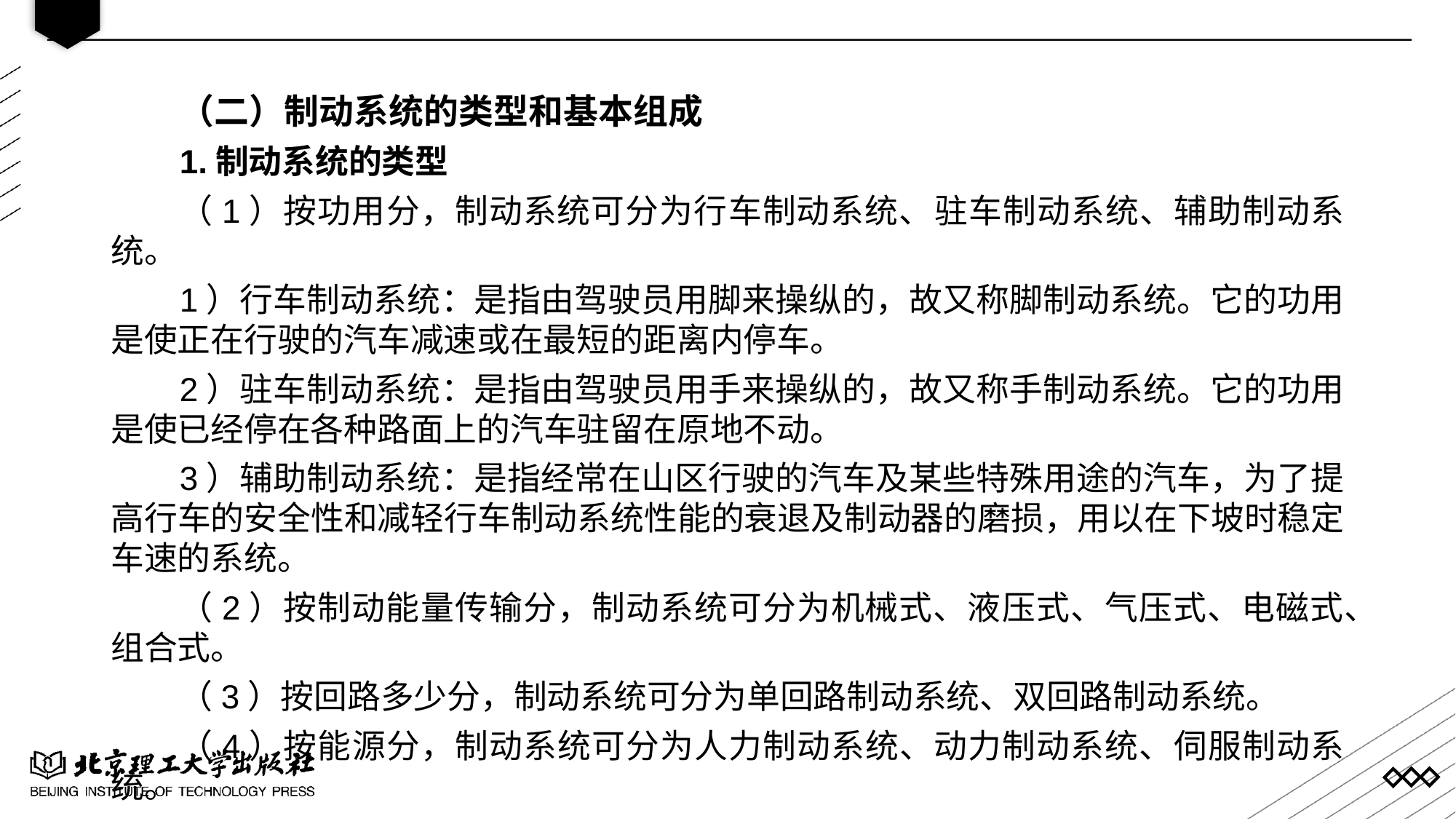

（二）制动系统的类型和基本组成
1.制动系统的类型
（1）按功用分，制动系统可分为行车制动系统、驻车制动系统、辅助制动系统。
1）行车制动系统：是指由驾驶员用脚来操纵的，故又称脚制动系统。它的功用是使正在行驶的汽车减速或在最短的距离内停车。
2）驻车制动系统：是指由驾驶员用手来操纵的，故又称手制动系统。它的功用是使已经停在各种路面上的汽车驻留在原地不动。
3）辅助制动系统：是指经常在山区行驶的汽车及某些特殊用途的汽车，为了提高行车的安全性和减轻行车制动系统性能的衰退及制动器的磨损，用以在下坡时稳定车速的系统。
（2）按制动能量传输分，制动系统可分为机械式、液压式、气压式、电磁式、组合式。
（3）按回路多少分，制动系统可分为单回路制动系统、双回路制动系统。
（4）按能源分，制动系统可分为人力制动系统、动力制动系统、伺服制动系统。